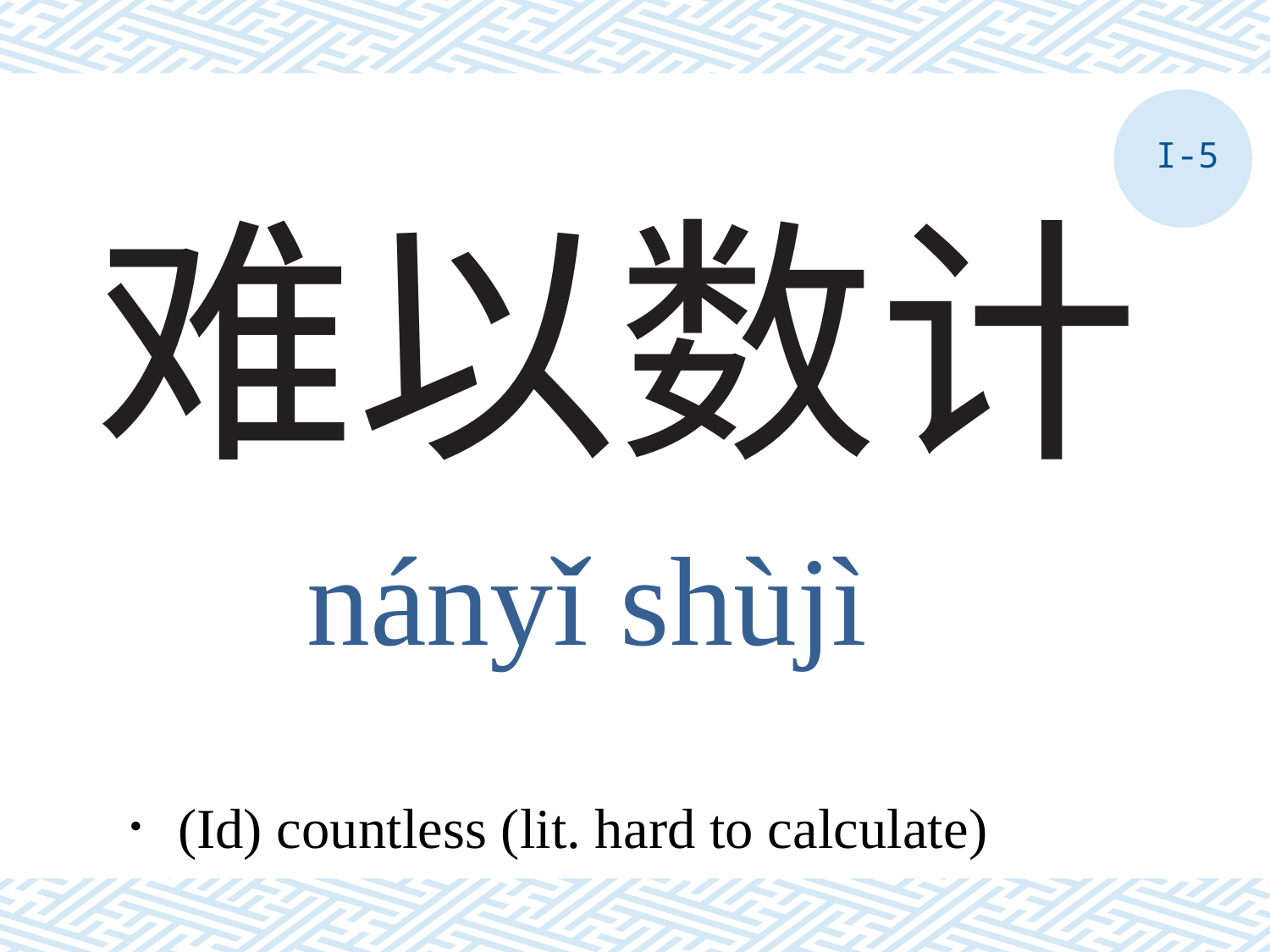

I-5

# 难以数计
nányǐ shùjì
．(Id) countless (lit. hard to calculate)